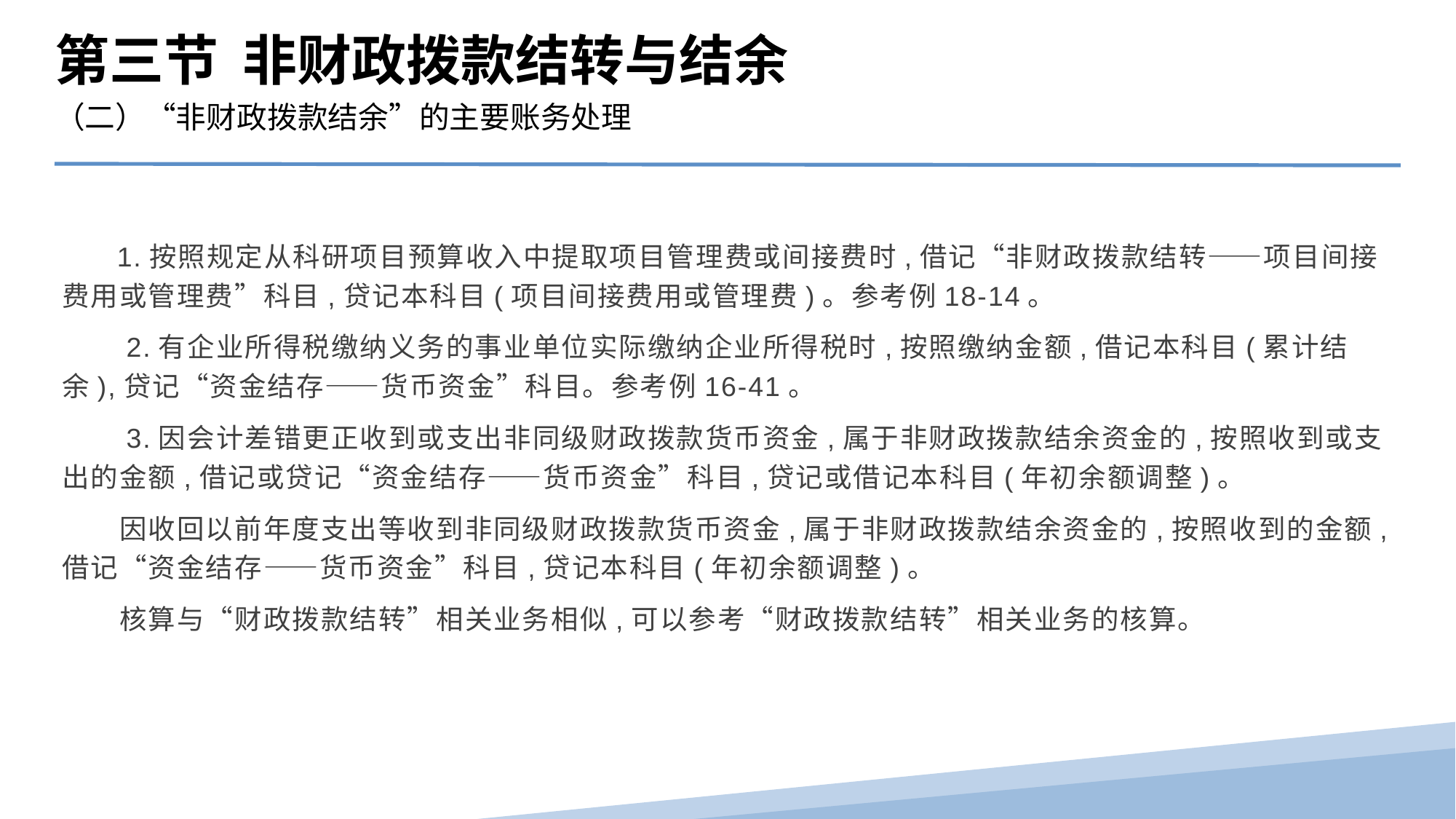

第三节  非财政拨款结转与结余
（二）“非财政拨款结余”的主要账务处理
      1.按照规定从科研项目预算收入中提取项目管理费或间接费时,借记“非财政拨款结转——项目间接费用或管理费”科目,贷记本科目(项目间接费用或管理费)。参考例18-14。
　　2.有企业所得税缴纳义务的事业单位实际缴纳企业所得税时,按照缴纳金额,借记本科目(累计结余),贷记“资金结存——货币资金”科目。参考例16-41。
　　3.因会计差错更正收到或支出非同级财政拨款货币资金,属于非财政拨款结余资金的,按照收到或支出的金额,借记或贷记“资金结存——货币资金”科目,贷记或借记本科目(年初余额调整)。
　　因收回以前年度支出等收到非同级财政拨款货币资金,属于非财政拨款结余资金的,按照收到的金额,借记“资金结存——货币资金”科目,贷记本科目(年初余额调整)。
　　核算与“财政拨款结转”相关业务相似,可以参考“财政拨款结转”相关业务的核算。